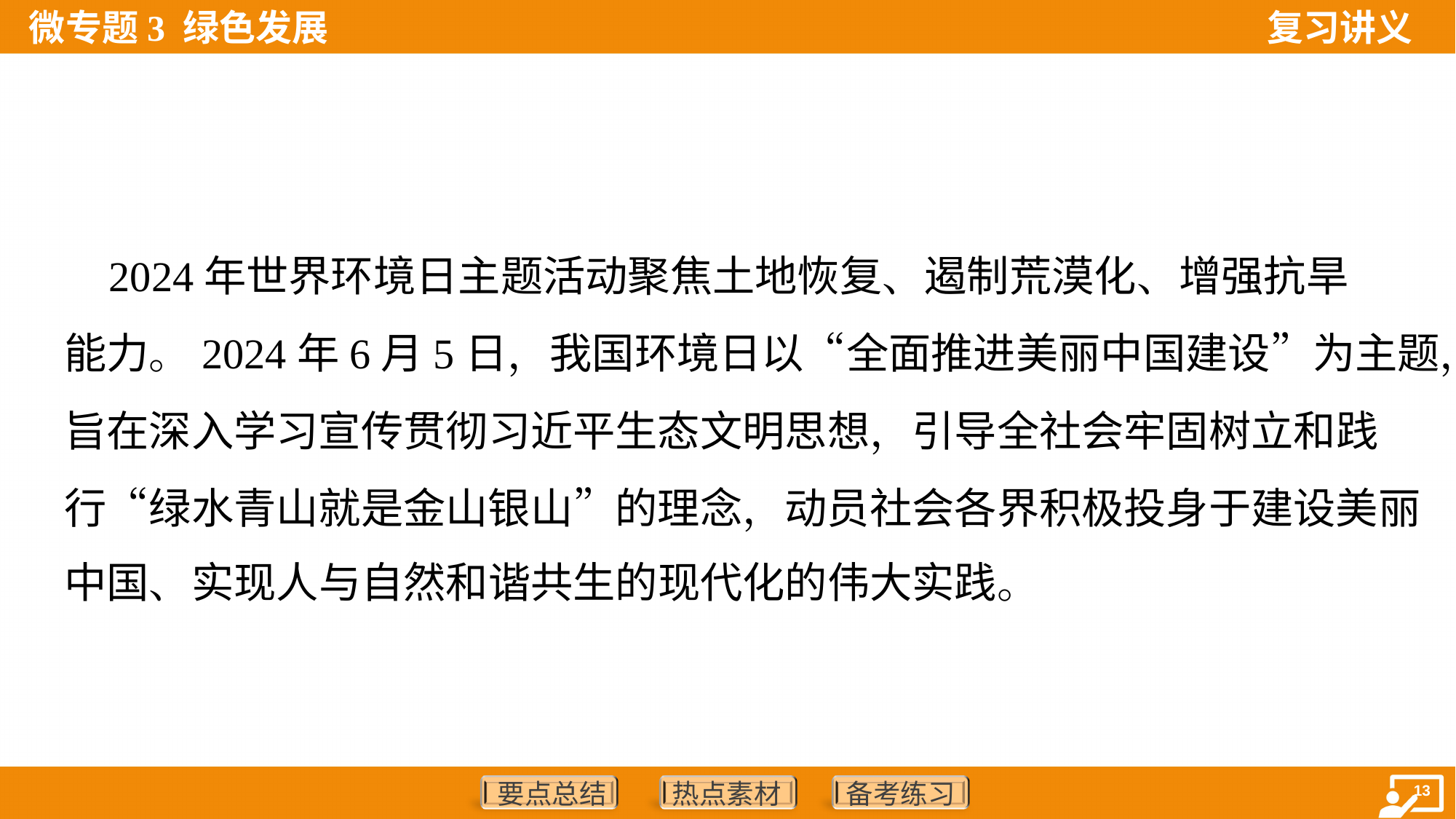

2024年世界环境日主题活动聚焦土地恢复、遏制荒漠化、增强抗旱
能力。2024年6月5日，我国环境日以“全面推进美丽中国建设”为主题，
旨在深入学习宣传贯彻习近平生态文明思想，引导全社会牢固树立和践
行“绿水青山就是金山银山”的理念，动员社会各界积极投身于建设美丽
中国、实现人与自然和谐共生的现代化的伟大实践。